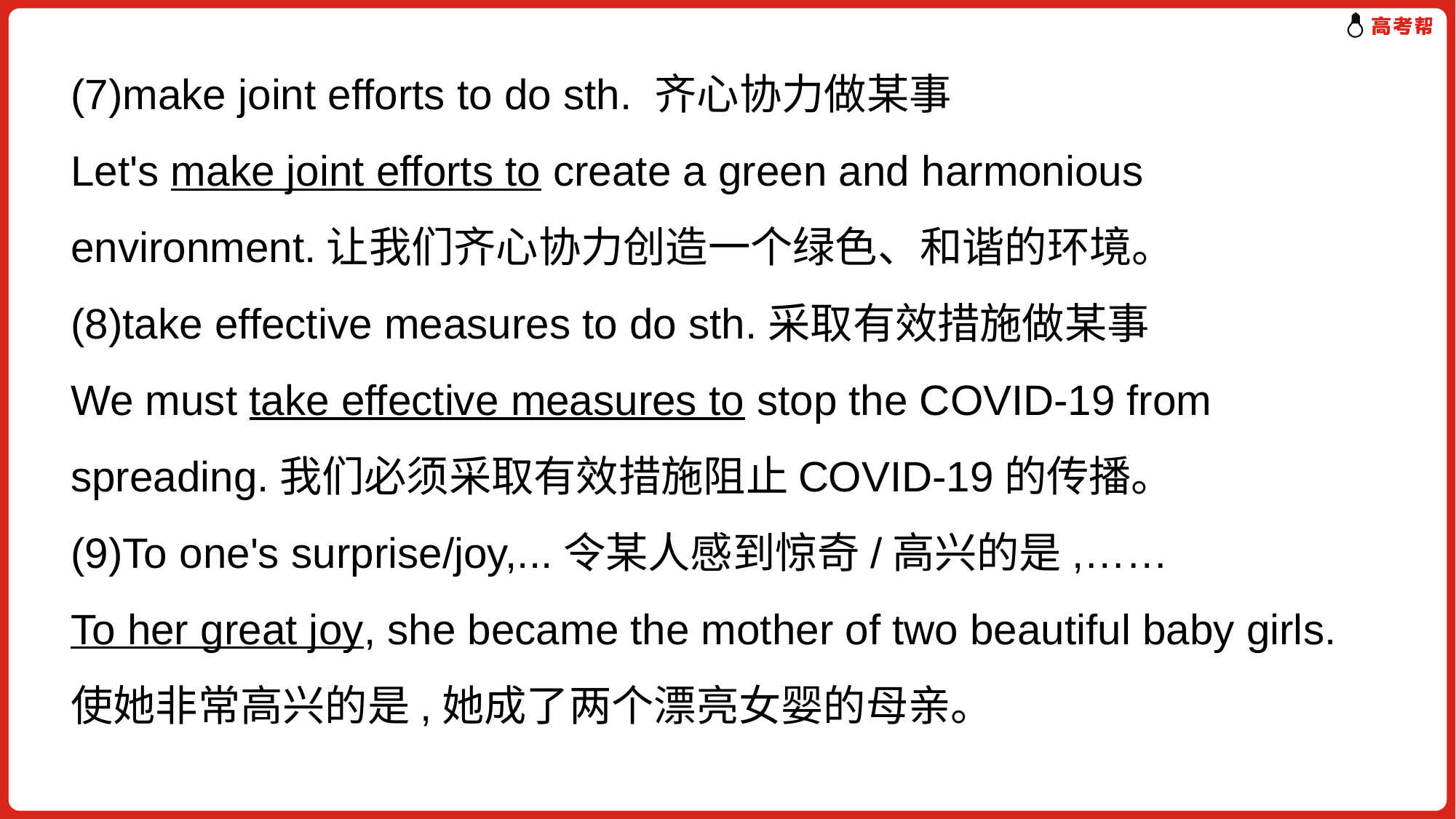

(7)make joint efforts to do sth. 齐心协力做某事
Let's make joint efforts to create a green and harmonious environment.让我们齐心协力创造一个绿色、和谐的环境。
(8)take effective measures to do sth.采取有效措施做某事
We must take effective measures to stop the COVID-19 from spreading.我们必须采取有效措施阻止COVID-19的传播。
(9)To one's surprise/joy,...令某人感到惊奇/高兴的是,……
To her great joy, she became the mother of two beautiful baby girls.使她非常高兴的是,她成了两个漂亮女婴的母亲。